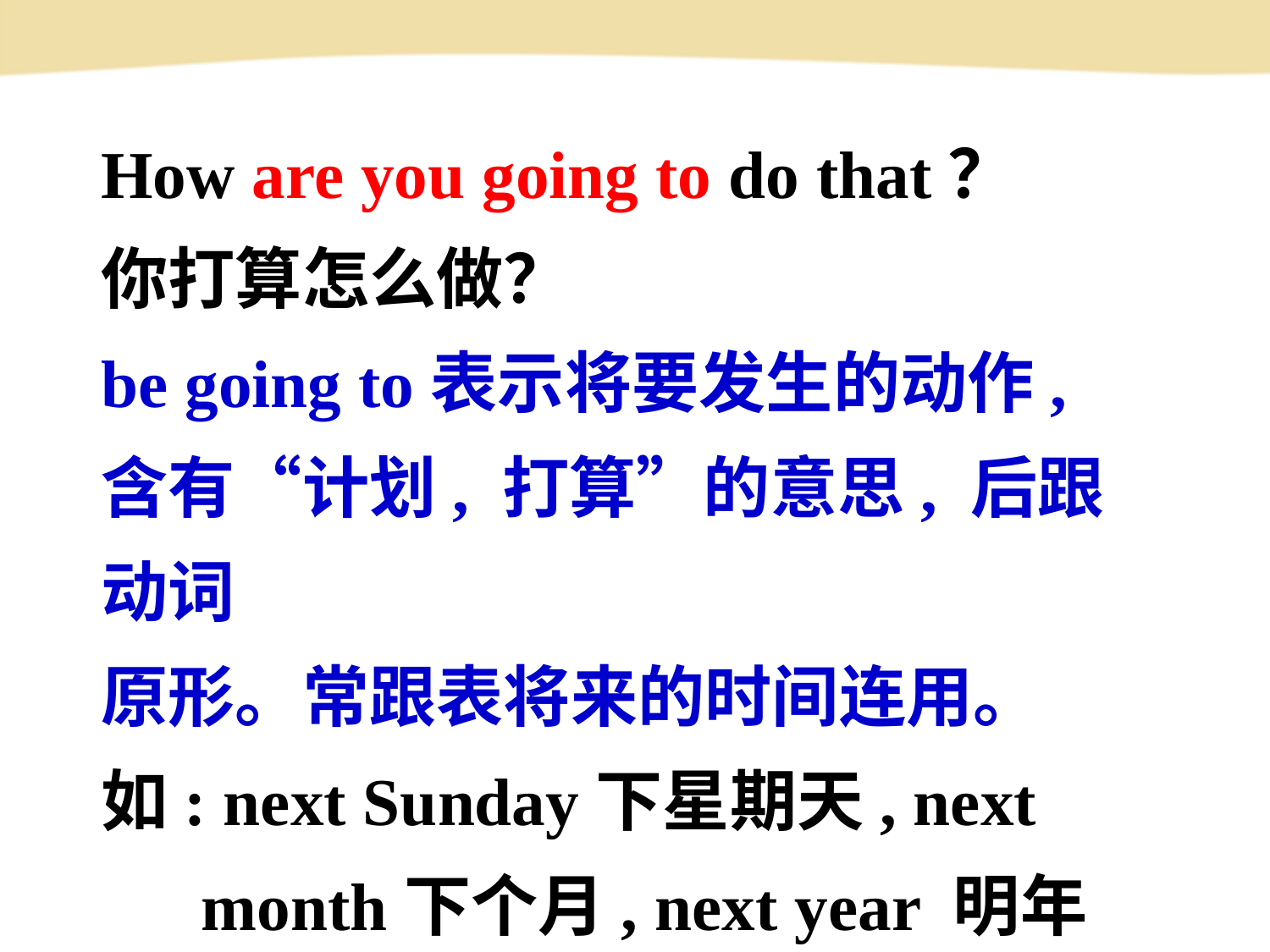

How are you going to do that？
你打算怎么做？
be going to表示将要发生的动作,
含有“计划, 打算”的意思, 后跟动词
原形。常跟表将来的时间连用。
如: next Sunday下星期天, next
      month下个月, next year 明年等。